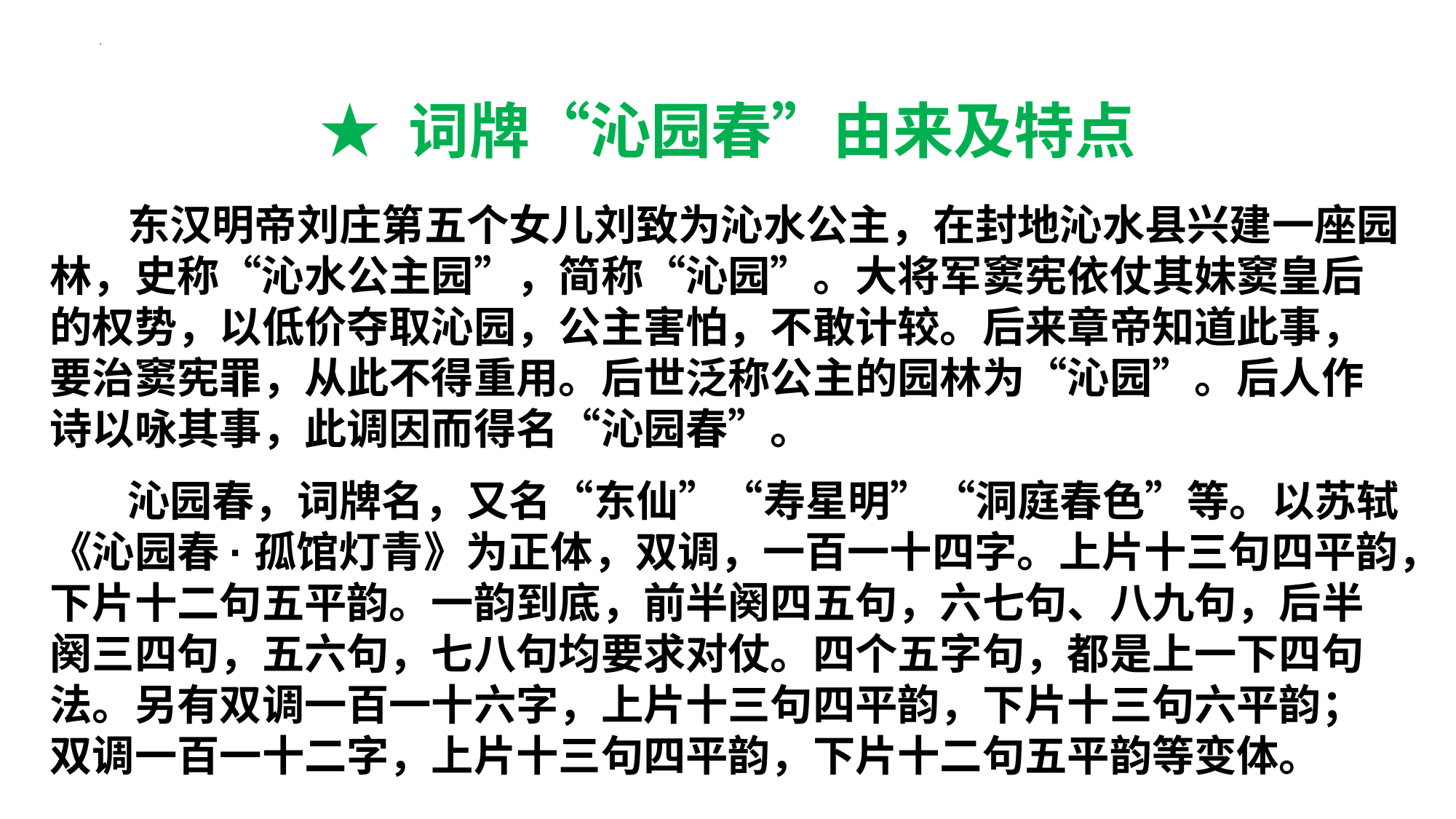

★ 词牌“沁园春”由来及特点
       东汉明帝刘庄第五个女儿刘致为沁水公主，在封地沁水县兴建一座园林，史称“沁水公主园”，简称“沁园”。大将军窦宪依仗其妹窦皇后的权势，以低价夺取沁园，公主害怕，不敢计较。后来章帝知道此事，要治窦宪罪，从此不得重用。后世泛称公主的园林为“沁园”。后人作诗以咏其事，此调因而得名“沁园春”。
       沁园春，词牌名，又名“东仙”“寿星明”“洞庭春色”等。以苏轼《沁园春·孤馆灯青》为正体，双调，一百一十四字。上片十三句四平韵，下片十二句五平韵。一韵到底，前半阕四五句，六七句、八九句，后半阕三四句，五六句，七八句均要求对仗。四个五字句，都是上一下四句法。另有双调一百一十六字，上片十三句四平韵，下片十三句六平韵；双调一百一十二字，上片十三句四平韵，下片十二句五平韵等变体。